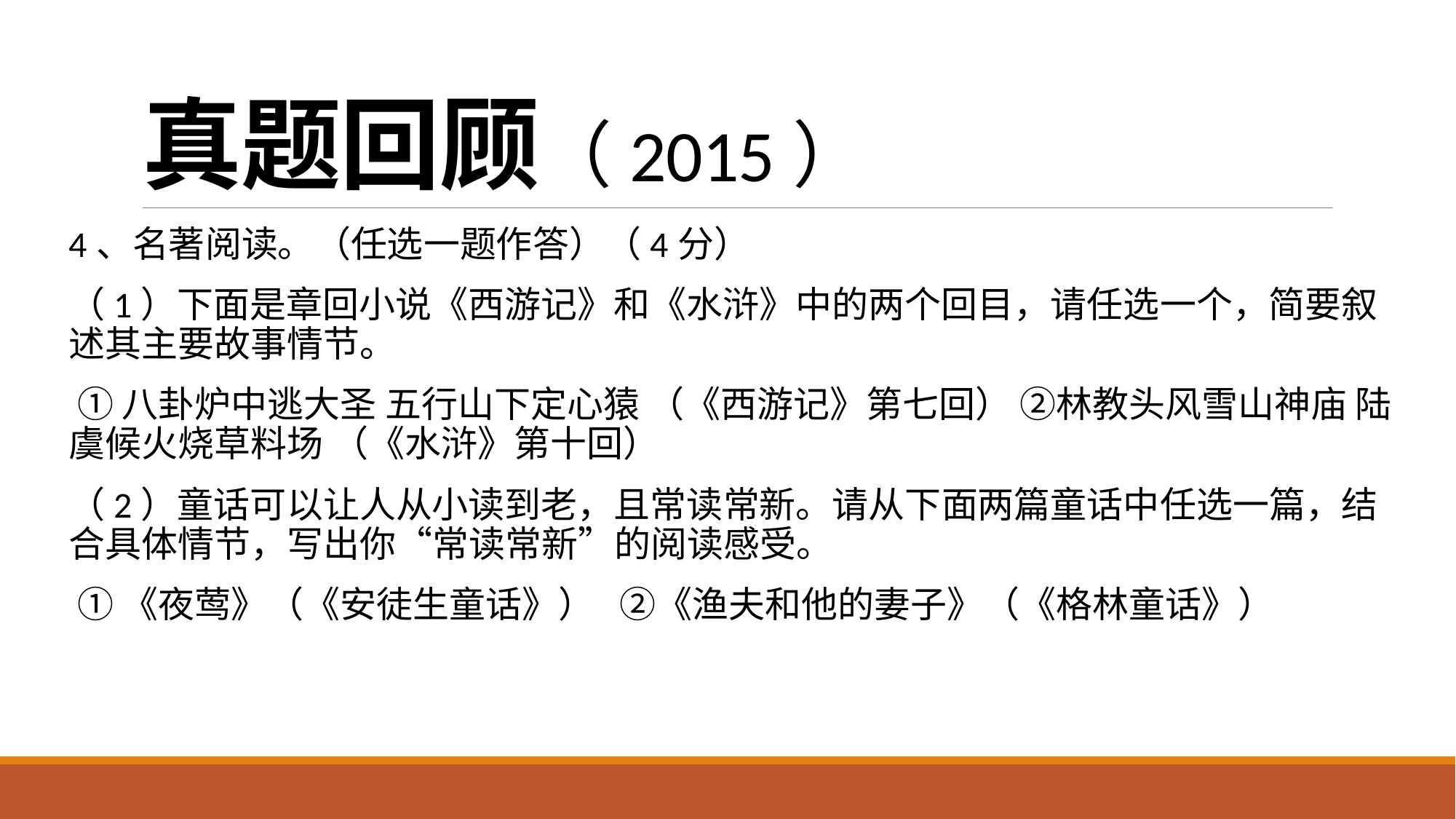

# 真题回顾（2015）
4、名著阅读。（任选一题作答）（4分）
（1）下面是章回小说《西游记》和《水浒》中的两个回目，请任选一个，简要叙述其主要故事情节。
 ①八卦炉中逃大圣 五行山下定心猿 （《西游记》第七回） ②林教头风雪山神庙 陆虞候火烧草料场 （《水浒》第十回）
（2）童话可以让人从小读到老，且常读常新。请从下面两篇童话中任选一篇，结合具体情节，写出你“常读常新”的阅读感受。
 ①《夜莺》（《安徒生童话》）   ②《渔夫和他的妻子》（《格林童话》）